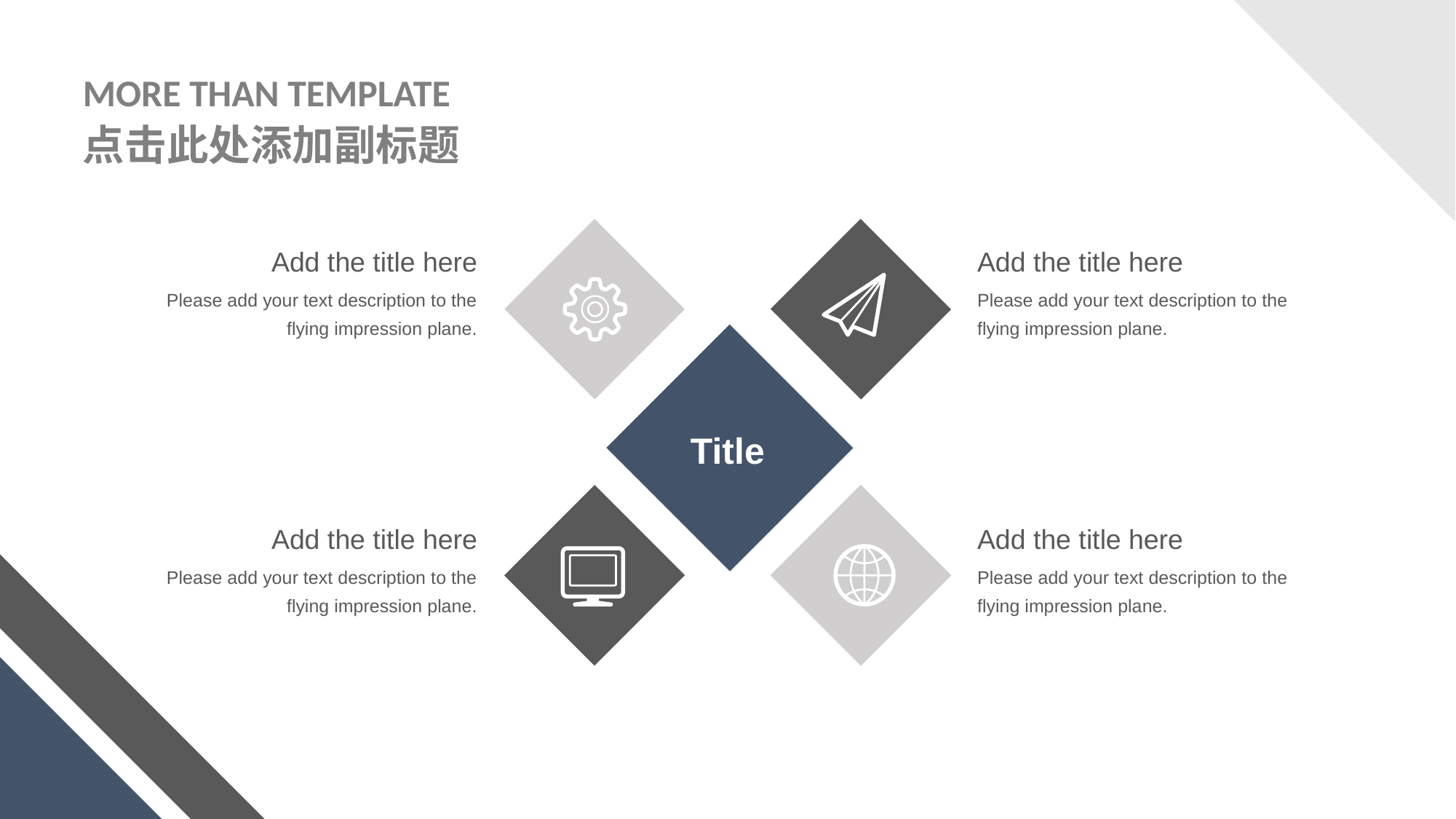

MORE THAN TEMPLATE
点击此处添加副标题
Add the title here

Please add your text description to the flying impression plane.

Add the title here

Please add your text description to the flying impression plane.

Title

Add the title here

Please add your text description to the flying impression plane.

Add the title here

Please add your text description to the flying impression plane.

PPT模板下载：www.1ppt.com/moban/     行业PPT模板：www.1ppt.com/hangye/
节日PPT模板：www.1ppt.com/jieri/           PPT素材下载：www.1ppt.com/sucai/
PPT背景图片：www.1ppt.com/beijing/      PPT图表下载：www.1ppt.com/tubiao/
优秀PPT下载：www.1ppt.com/xiazai/        PPT教程： www.1ppt.com/powerpoint/
Word教程： www.1ppt.com/word/              Excel教程：www.1ppt.com/excel/
资料下载：www.1ppt.com/ziliao/                PPT课件下载：www.1ppt.com/kejian/
范文下载：www.1ppt.com/fanwen/             试卷下载：www.1ppt.com/shiti/
教案下载：www.1ppt.com/jiaoan/
字体下载：www.1ppt.com/ziti/